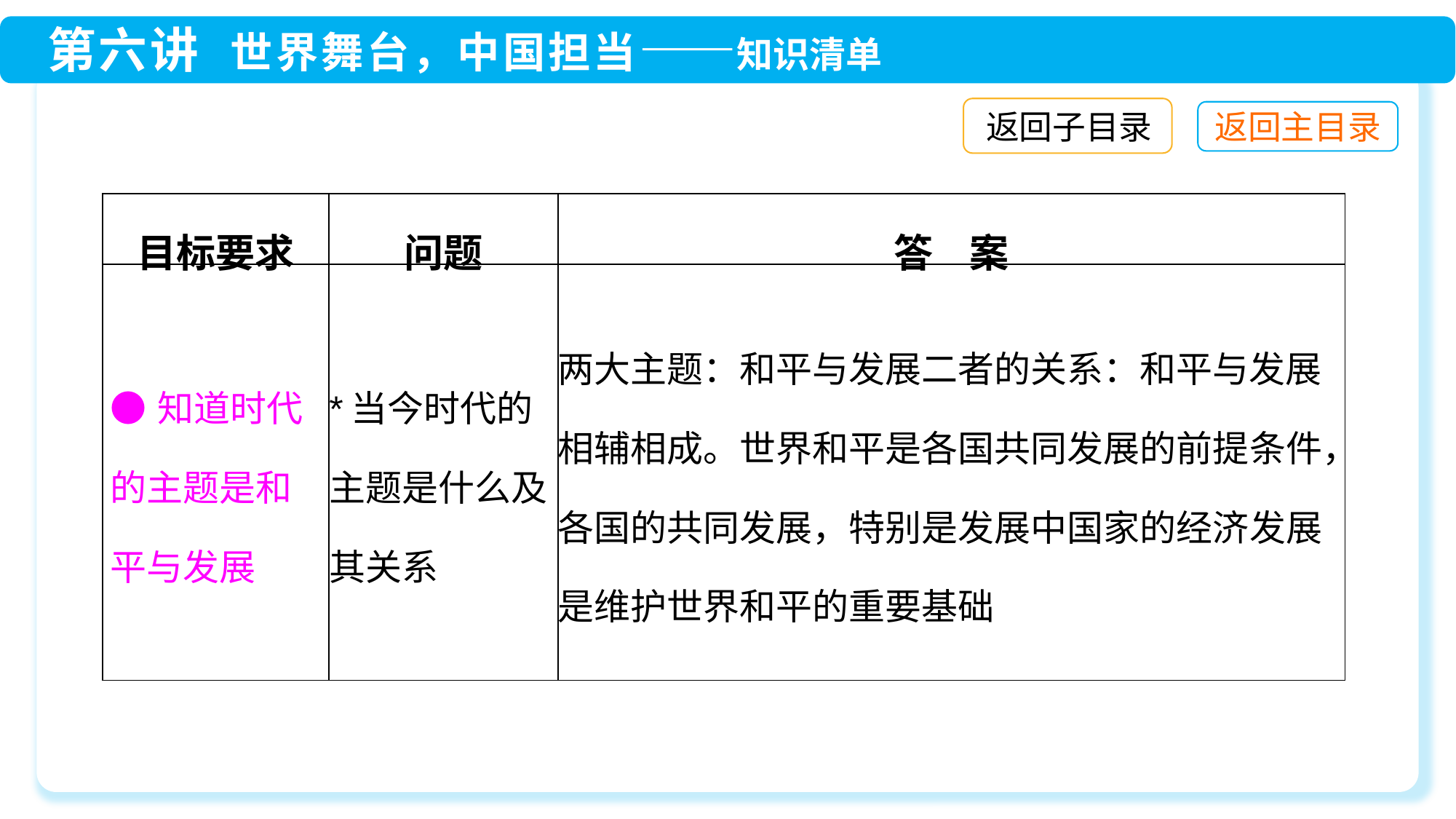

返回子目录
| 目标要求 | 问题 | 答 案 |
| --- | --- | --- |
| ●知道时代的主题是和平与发展 | \*当今时代的主题是什么及其关系 | 两大主题：和平与发展二者的关系：和平与发展相辅相成。世界和平是各国共同发展的前提条件，各国的共同发展，特别是发展中国家的经济发展是维护世界和平的重要基础 |